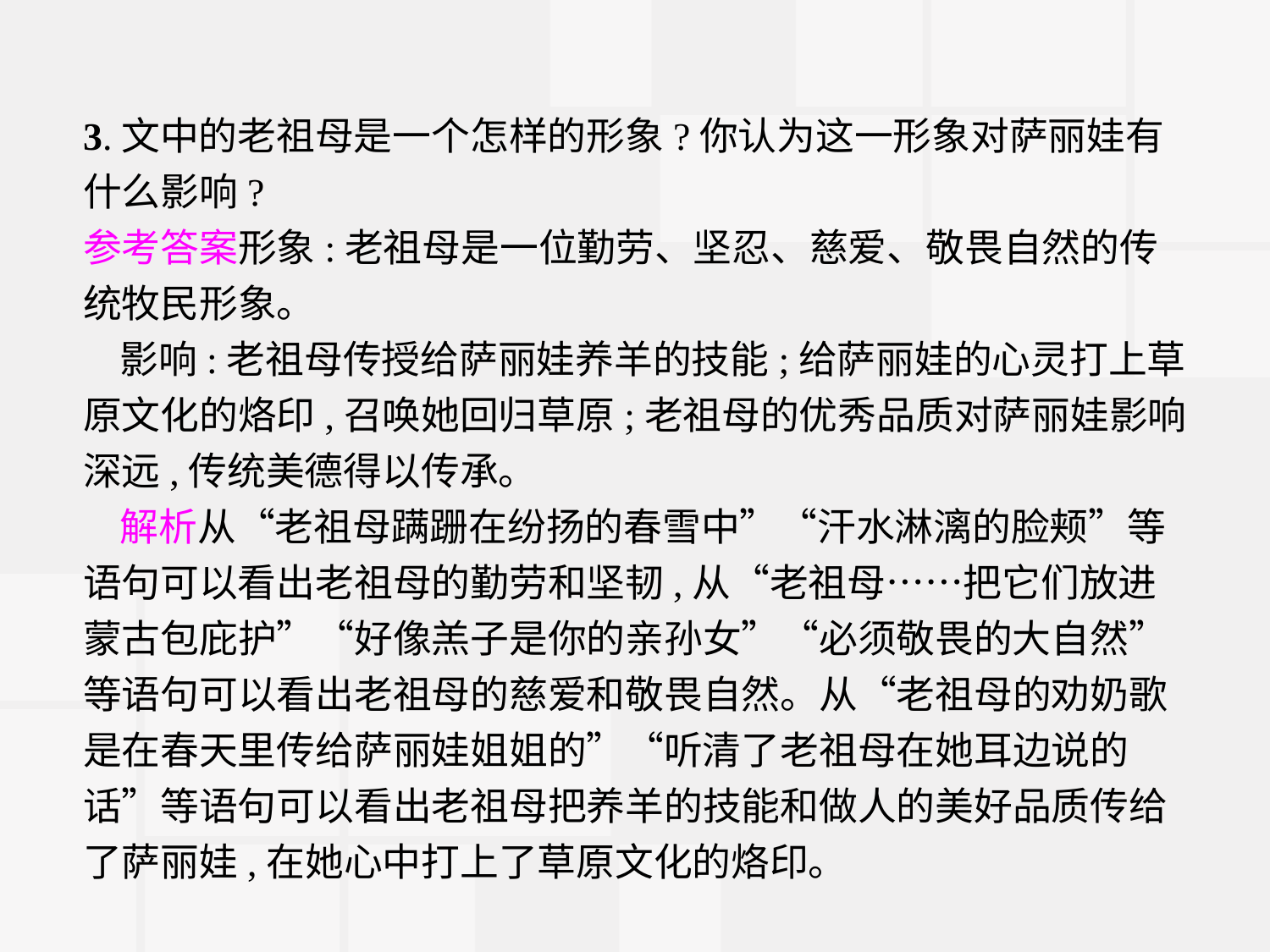

3.文中的老祖母是一个怎样的形象?你认为这一形象对萨丽娃有什么影响?
参考答案形象:老祖母是一位勤劳、坚忍、慈爱、敬畏自然的传统牧民形象。
影响:老祖母传授给萨丽娃养羊的技能;给萨丽娃的心灵打上草原文化的烙印,召唤她回归草原;老祖母的优秀品质对萨丽娃影响深远,传统美德得以传承。
解析从“老祖母蹒跚在纷扬的春雪中”“汗水淋漓的脸颊”等语句可以看出老祖母的勤劳和坚韧,从“老祖母……把它们放进蒙古包庇护”“好像羔子是你的亲孙女”“必须敬畏的大自然”等语句可以看出老祖母的慈爱和敬畏自然。从“老祖母的劝奶歌是在春天里传给萨丽娃姐姐的”“听清了老祖母在她耳边说的话”等语句可以看出老祖母把养羊的技能和做人的美好品质传给了萨丽娃,在她心中打上了草原文化的烙印。